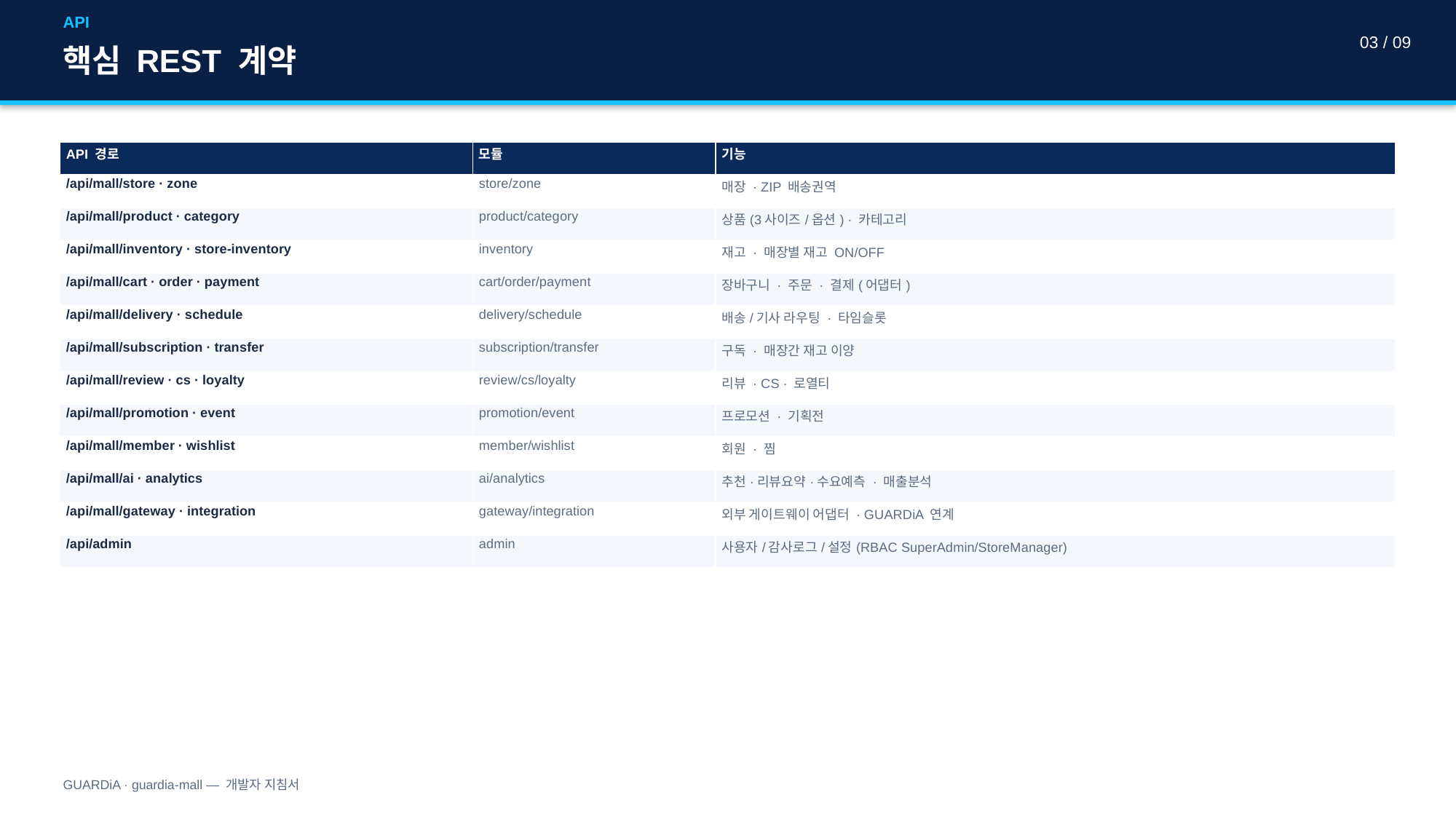

API
03 / 09
핵심 REST 계약

| API 경로 | 모듈 | 기능 |
| --- | --- | --- |
| /api/mall/store · zone | store/zone | 매장 · ZIP 배송권역 |
| /api/mall/product · category | product/category | 상품(3사이즈/옵션) · 카테고리 |
| /api/mall/inventory · store-inventory | inventory | 재고 · 매장별 재고 ON/OFF |
| /api/mall/cart · order · payment | cart/order/payment | 장바구니 · 주문 · 결제(어댑터) |
| /api/mall/delivery · schedule | delivery/schedule | 배송/기사 라우팅 · 타임슬롯 |
| /api/mall/subscription · transfer | subscription/transfer | 구독 · 매장간 재고 이양 |
| /api/mall/review · cs · loyalty | review/cs/loyalty | 리뷰 · CS · 로열티 |
| /api/mall/promotion · event | promotion/event | 프로모션 · 기획전 |
| /api/mall/member · wishlist | member/wishlist | 회원 · 찜 |
| /api/mall/ai · analytics | ai/analytics | 추천·리뷰요약·수요예측 · 매출분석 |
| /api/mall/gateway · integration | gateway/integration | 외부 게이트웨이 어댑터 · GUARDiA 연계 |
| /api/admin | admin | 사용자/감사로그/설정(RBAC SuperAdmin/StoreManager) |
GUARDiA · guardia-mall — 개발자 지침서